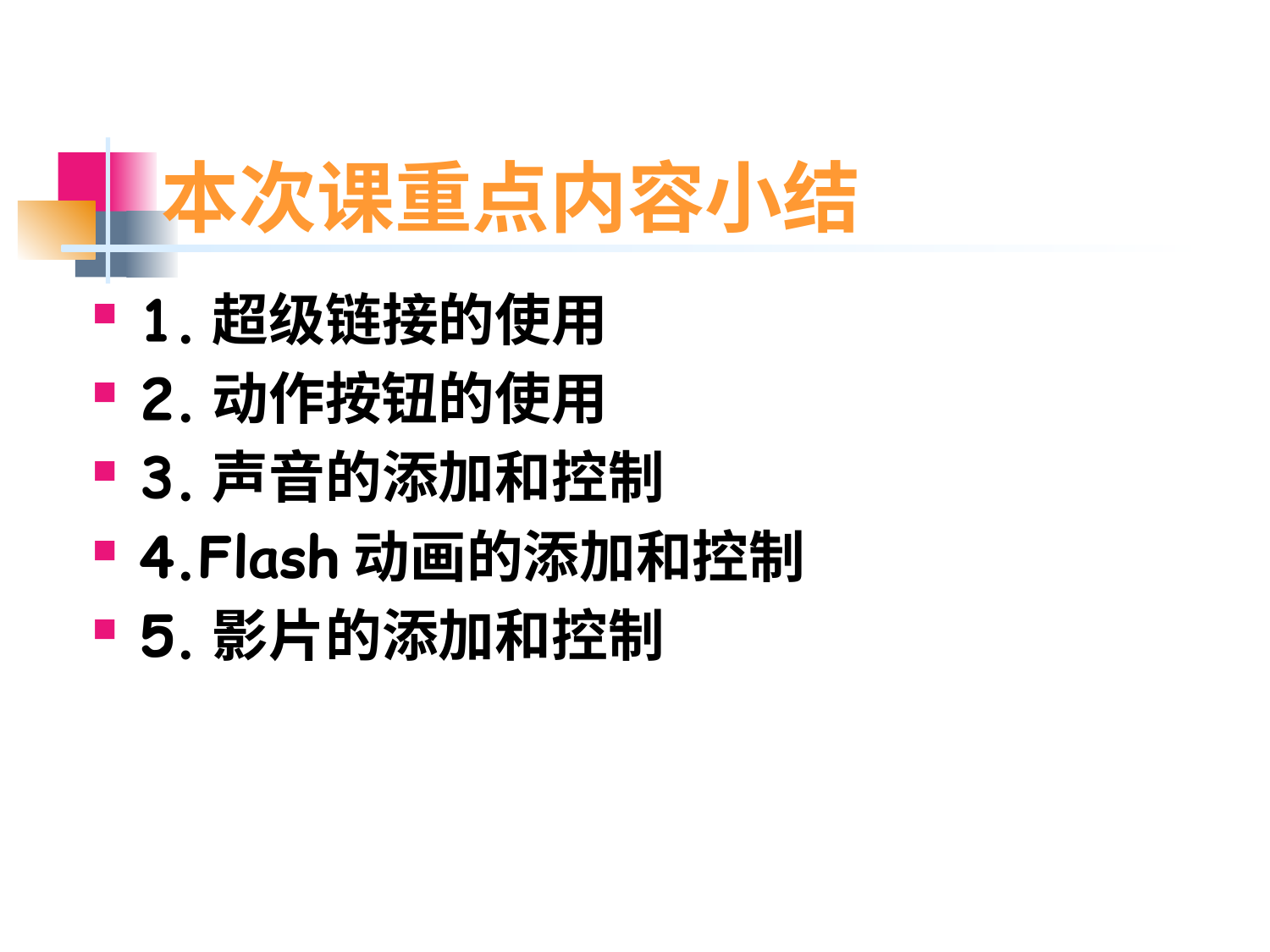

# 本次课重点内容小结
1.超级链接的使用
2.动作按钮的使用
3.声音的添加和控制
4.Flash动画的添加和控制
5.影片的添加和控制